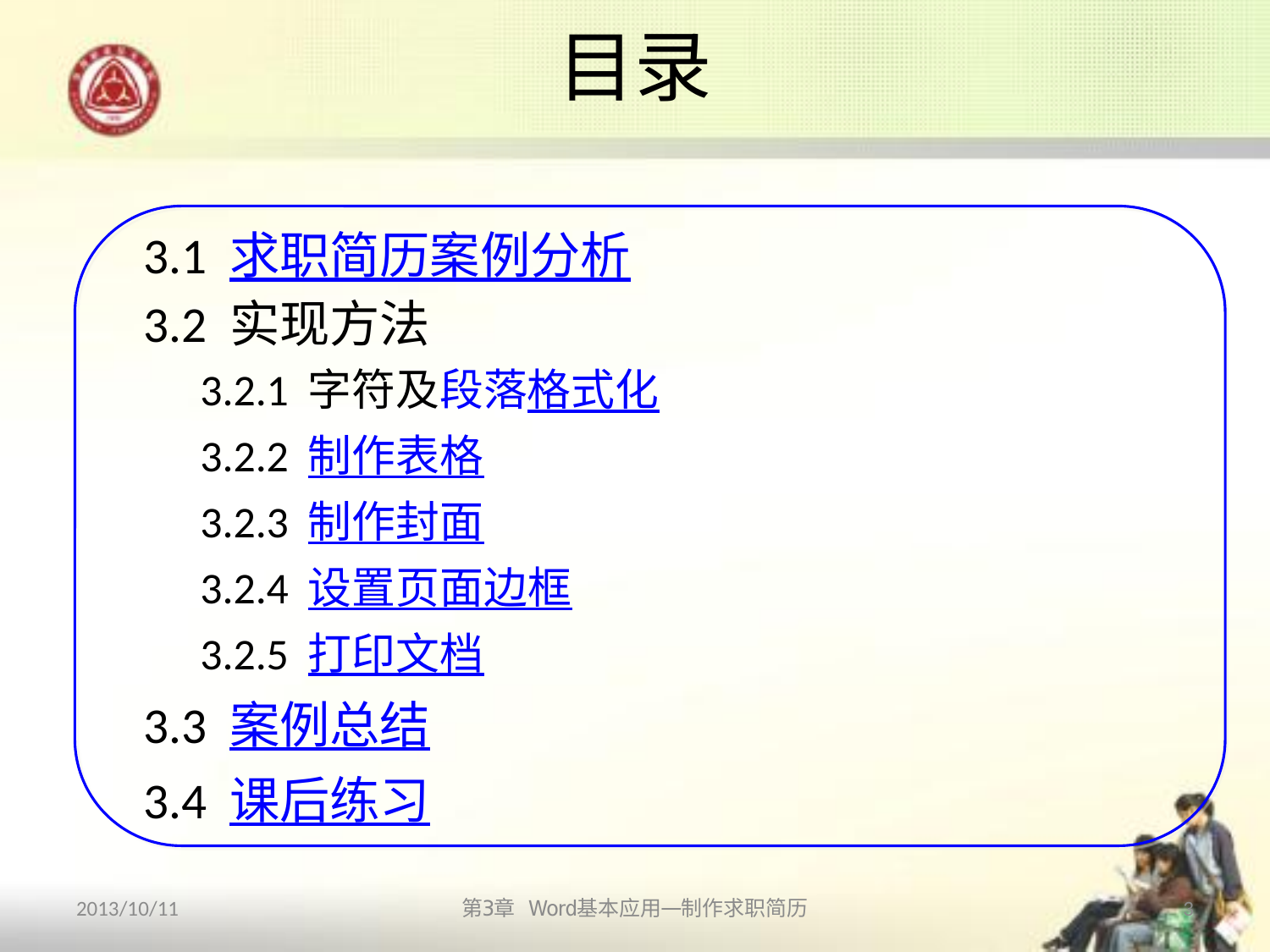

# 目录

3.1 求职简历案例分析
3.2 实现方法
3.2.1 字符及段落格式化
3.2.2 制作表格
3.2.3 制作封面
3.2.4 设置页面边框
3.2.5 打印文档
3.3 案例总结
3.4 课后练习
2013/10/11
第3章  Word基本应用—制作求职简历
3